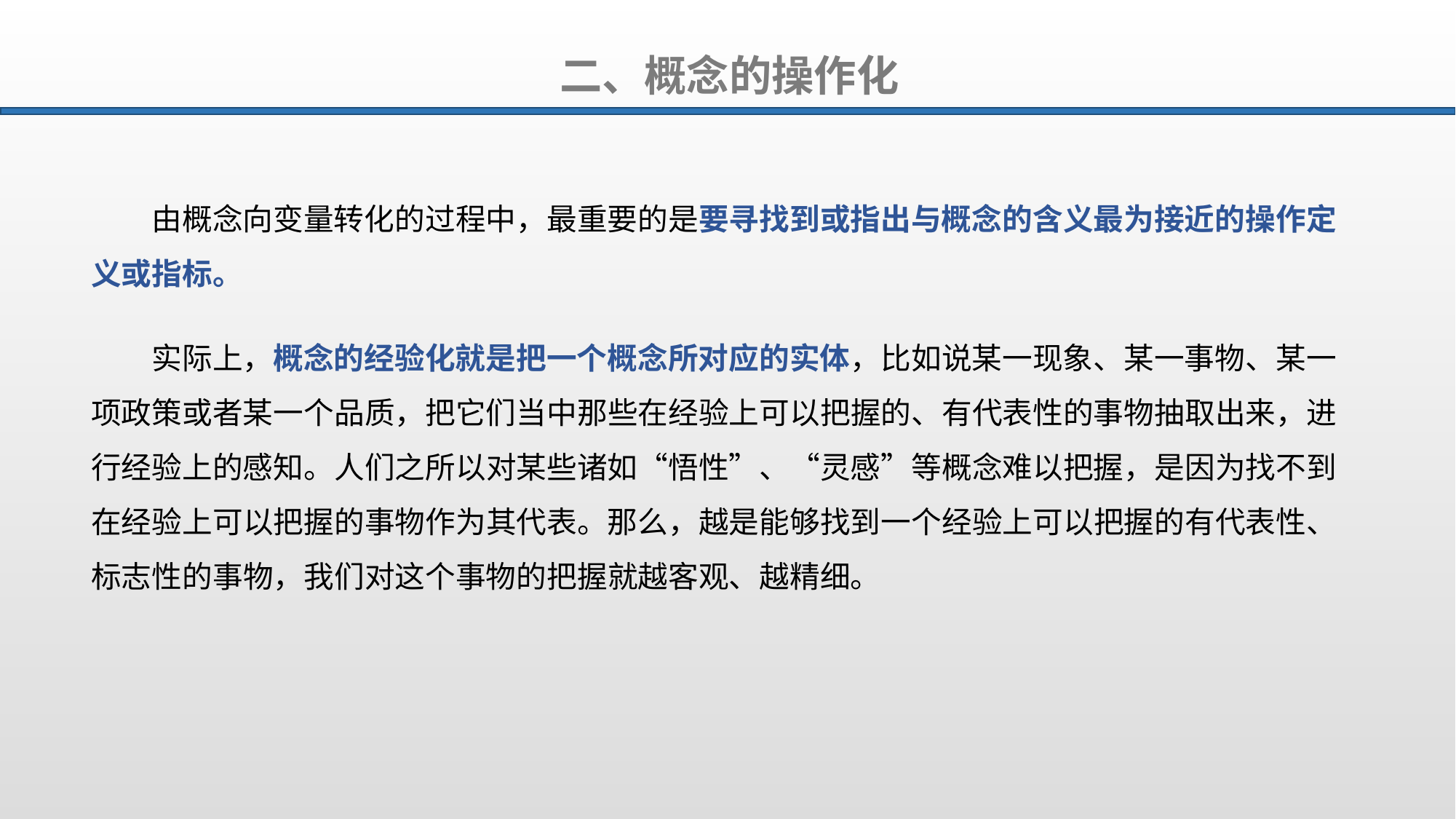

二、概念的操作化

由概念向变量转化的过程中，最重要的是要寻找到或指出与概念的含义最为接近的操作定义或指标。
实际上，概念的经验化就是把一个概念所对应的实体，比如说某一现象、某一事物、某一项政策或者某一个品质，把它们当中那些在经验上可以把握的、有代表性的事物抽取出来，进行经验上的感知。人们之所以对某些诸如“悟性”、“灵感”等概念难以把握，是因为找不到在经验上可以把握的事物作为其代表。那么，越是能够找到一个经验上可以把握的有代表性、标志性的事物，我们对这个事物的把握就越客观、越精细。